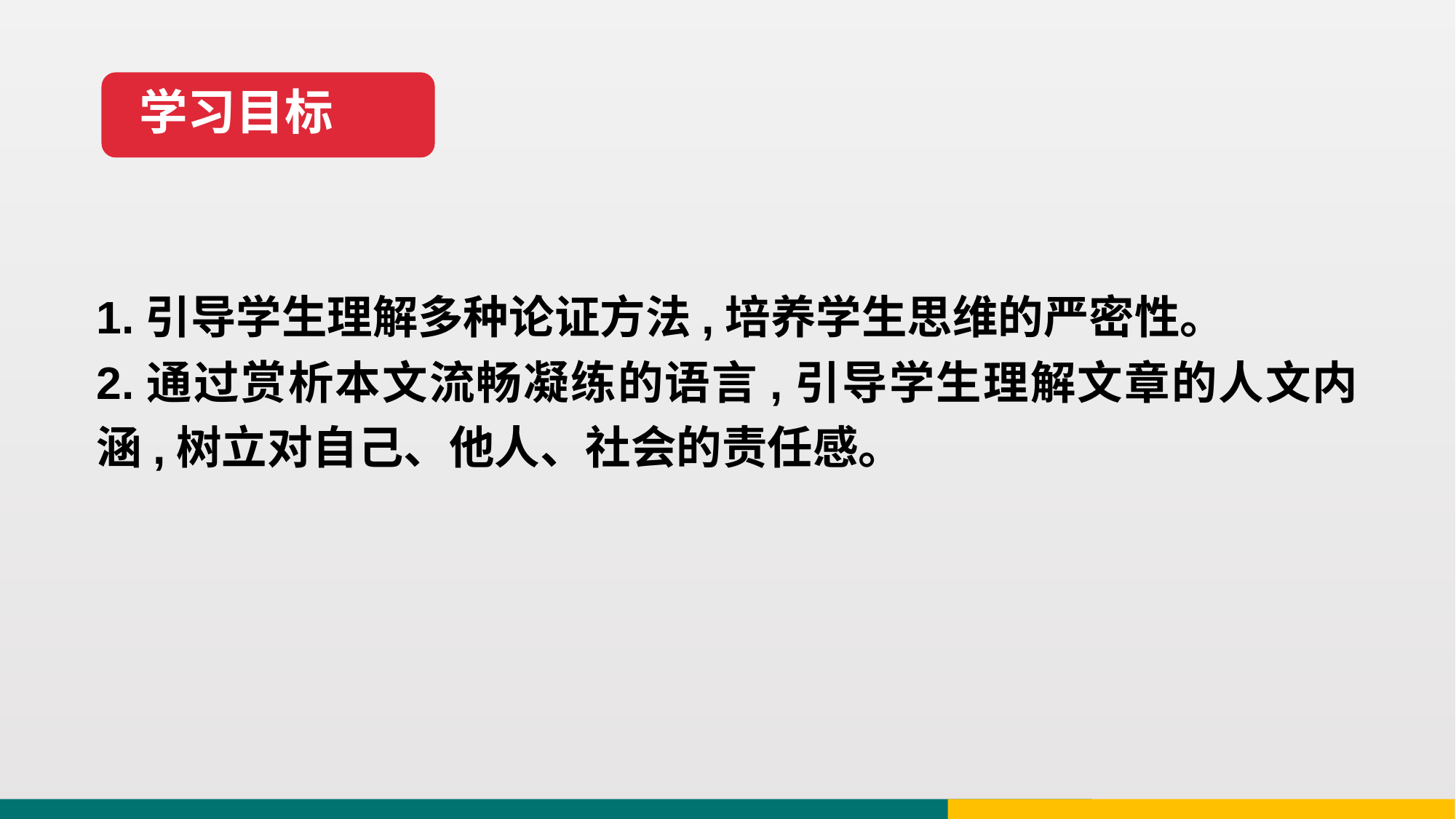

学习目标
1.引导学生理解多种论证方法,培养学生思维的严密性。
2.通过赏析本文流畅凝练的语言,引导学生理解文章的人文内涵,树立对自己、他人、社会的责任感。